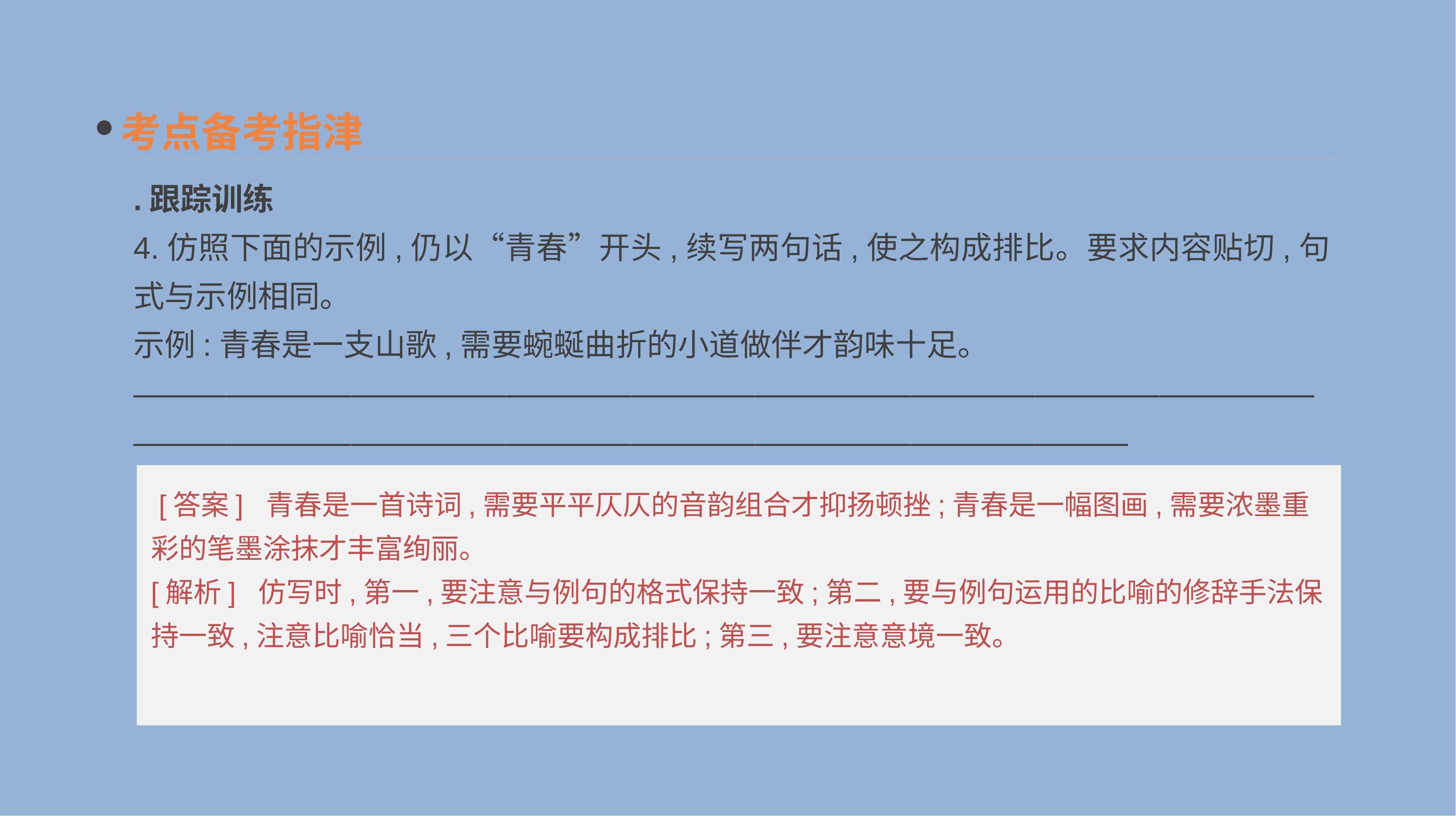

考点备考指津

.跟踪训练
4.仿照下面的示例,仍以“青春”开头,续写两句话,使之构成排比。要求内容贴切,句式与示例相同。
示例:青春是一支山歌,需要蜿蜒曲折的小道做伴才韵味十足。
——————————————————————————————————————————————————————————————————————

 [答案]  青春是一首诗词,需要平平仄仄的音韵组合才抑扬顿挫;青春是一幅图画,需要浓墨重彩的笔墨涂抹才丰富绚丽。
[解析]  仿写时,第一,要注意与例句的格式保持一致;第二,要与例句运用的比喻的修辞手法保持一致,注意比喻恰当,三个比喻要构成排比;第三,要注意意境一致。